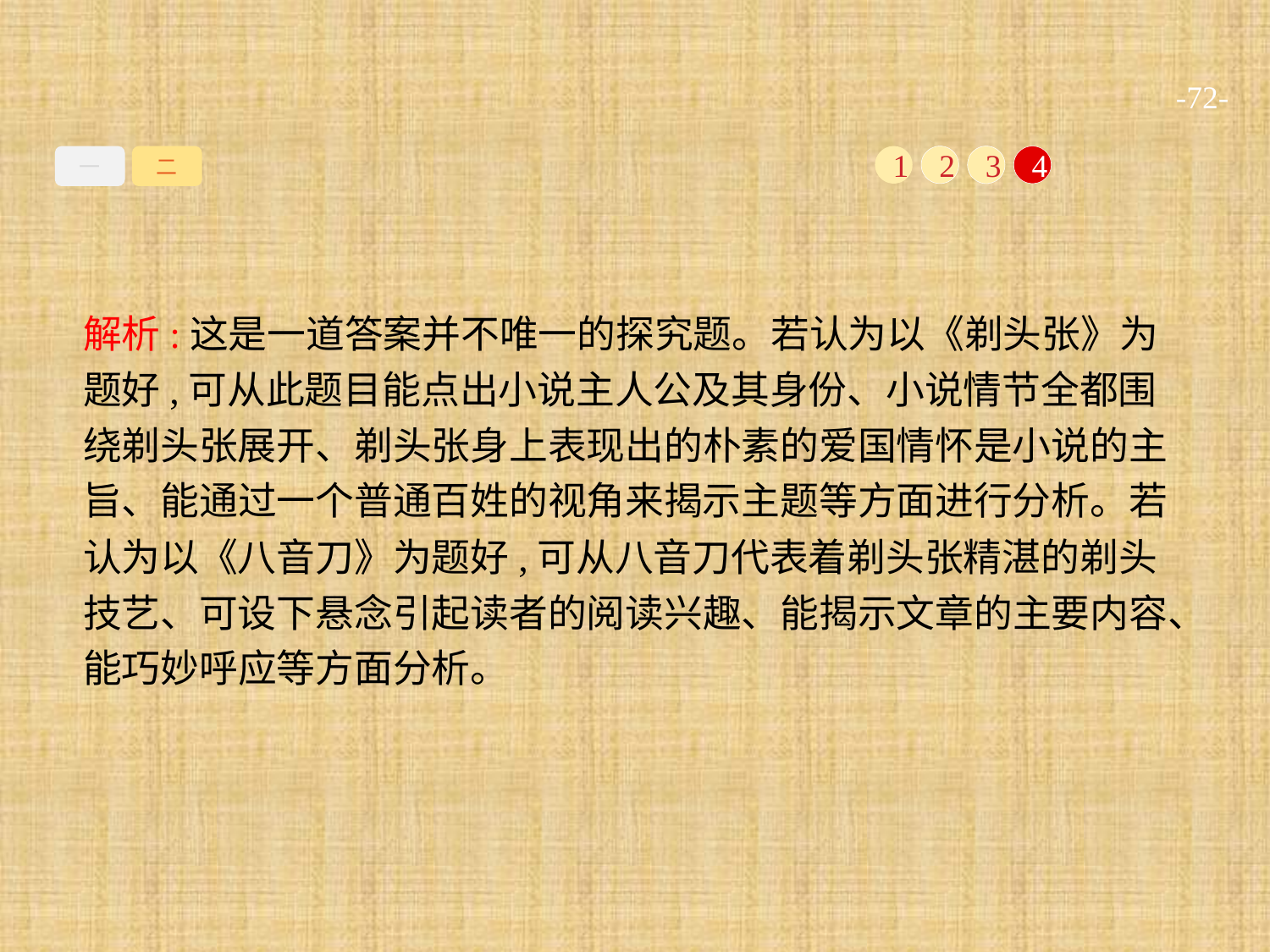

-72-
一
二
1
2
3
4
解析:这是一道答案并不唯一的探究题。若认为以《剃头张》为题好,可从此题目能点出小说主人公及其身份、小说情节全都围绕剃头张展开、剃头张身上表现出的朴素的爱国情怀是小说的主旨、能通过一个普通百姓的视角来揭示主题等方面进行分析。若认为以《八音刀》为题好,可从八音刀代表着剃头张精湛的剃头技艺、可设下悬念引起读者的阅读兴趣、能揭示文章的主要内容、能巧妙呼应等方面分析。